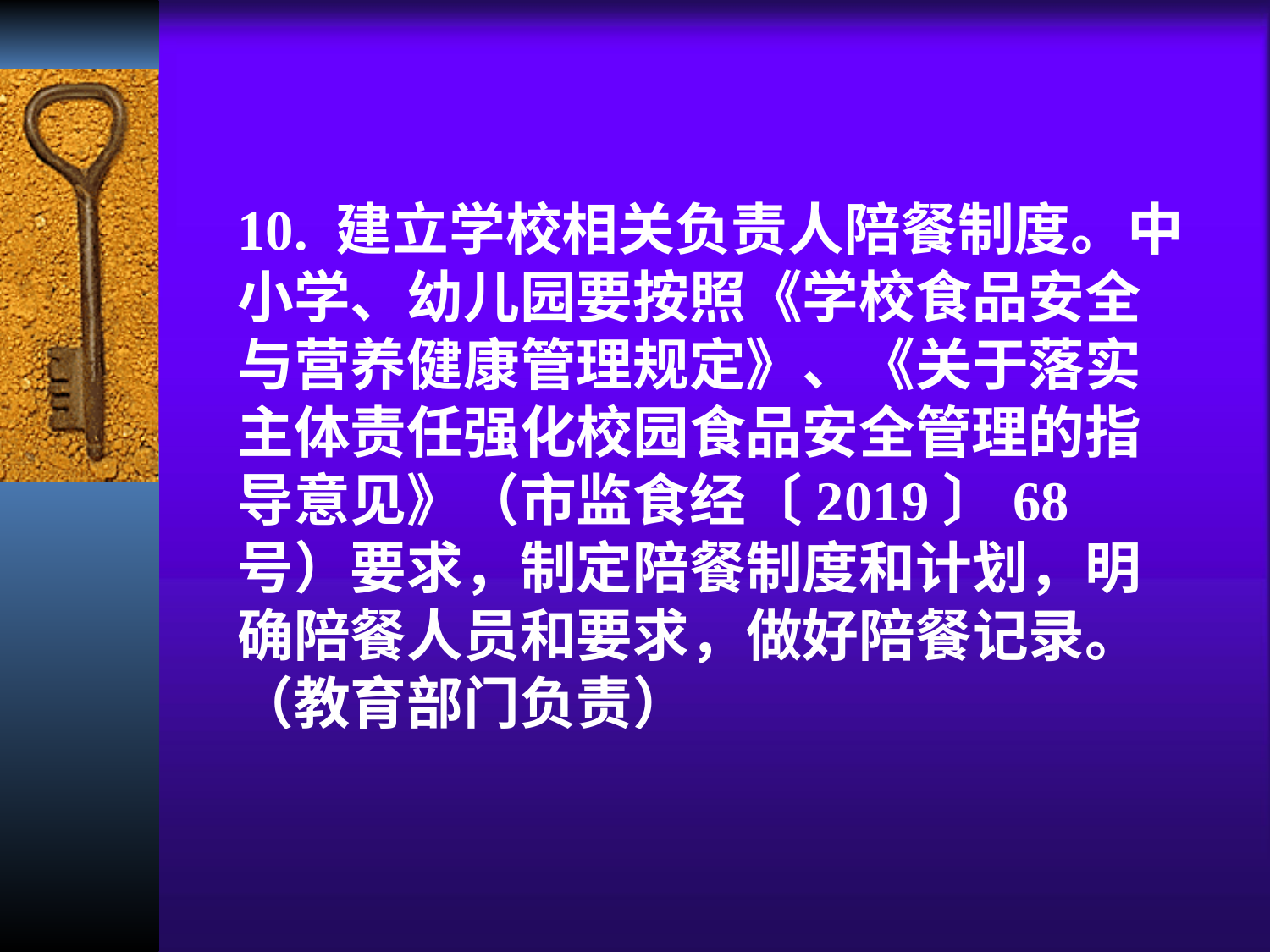

10. 建立学校相关负责人陪餐制度。中小学、幼儿园要按照《学校食品安全与营养健康管理规定》、《关于落实主体责任强化校园食品安全管理的指导意见》（市监食经〔2019〕68号）要求，制定陪餐制度和计划，明确陪餐人员和要求，做好陪餐记录。（教育部门负责）